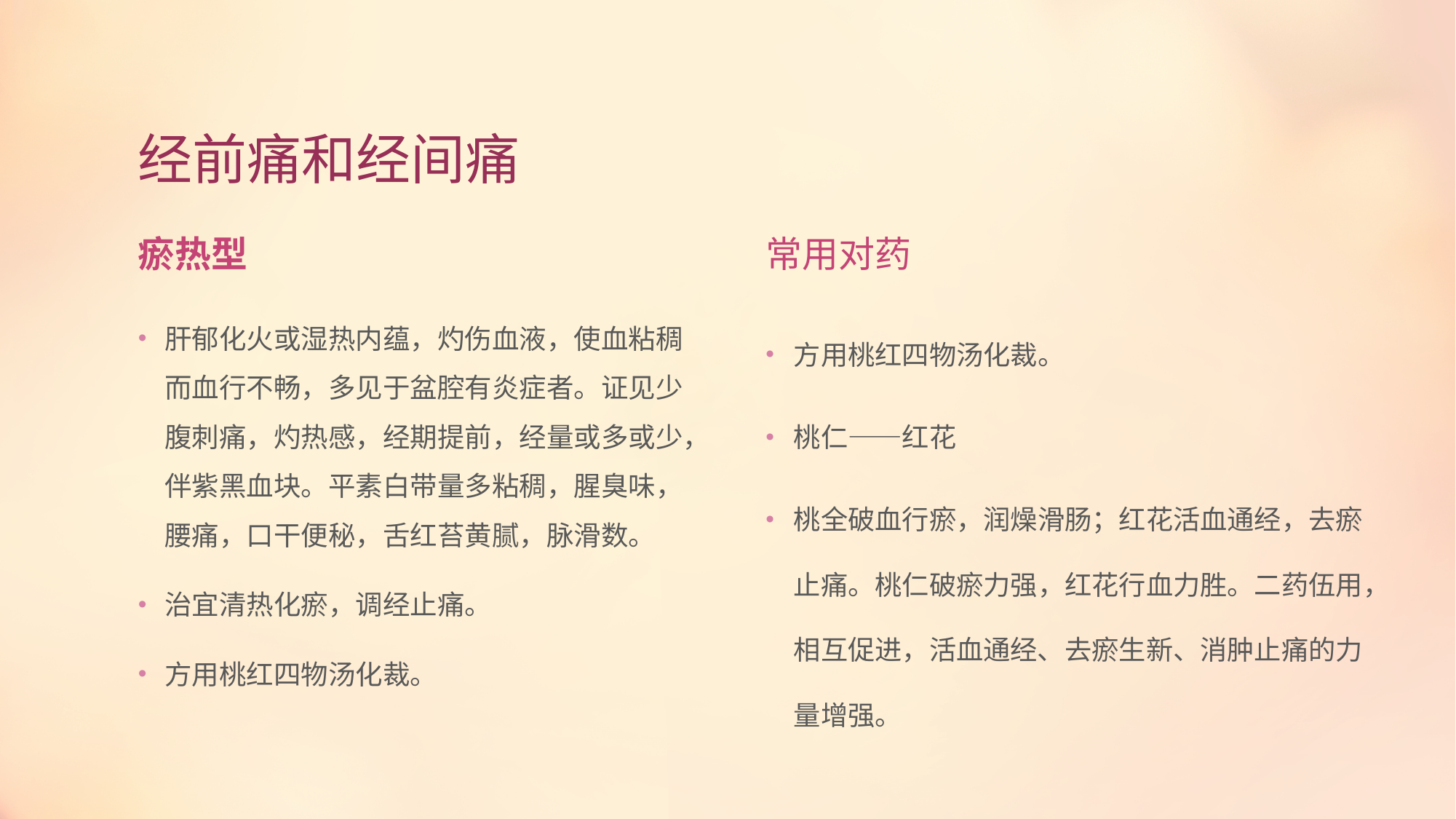

# 经前痛和经间痛
瘀热型
常用对药
肝郁化火或湿热内蕴，灼伤血液，使血粘稠而血行不畅，多见于盆腔有炎症者。证见少腹刺痛，灼热感，经期提前，经量或多或少，伴紫黑血块。平素白带量多粘稠，腥臭味，腰痛，口干便秘，舌红苔黄腻，脉滑数。
治宜清热化瘀，调经止痛。
方用桃红四物汤化裁。
方用桃红四物汤化裁。
桃仁——红花
桃全破血行瘀，润燥滑肠；红花活血通经，去瘀止痛。桃仁破瘀力强，红花行血力胜。二药伍用，相互促进，活血通经、去瘀生新、消肿止痛的力量增强。